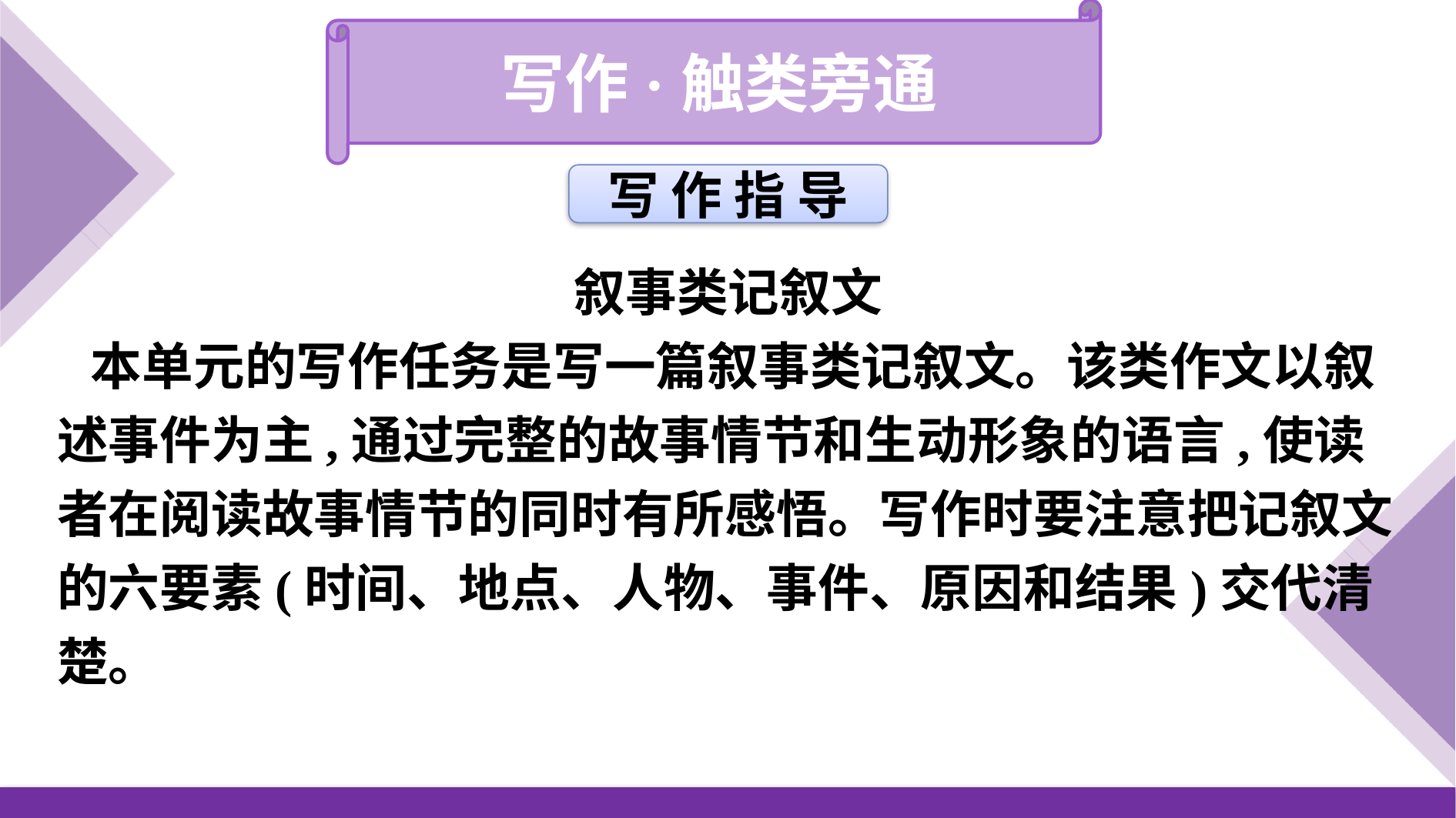

写作·触类旁通
写 作 指 导
叙事类记叙文
本单元的写作任务是写一篇叙事类记叙文。该类作文以叙述事件为主,通过完整的故事情节和生动形象的语言,使读者在阅读故事情节的同时有所感悟。写作时要注意把记叙文的六要素(时间、地点、人物、事件、原因和结果)交代清楚。